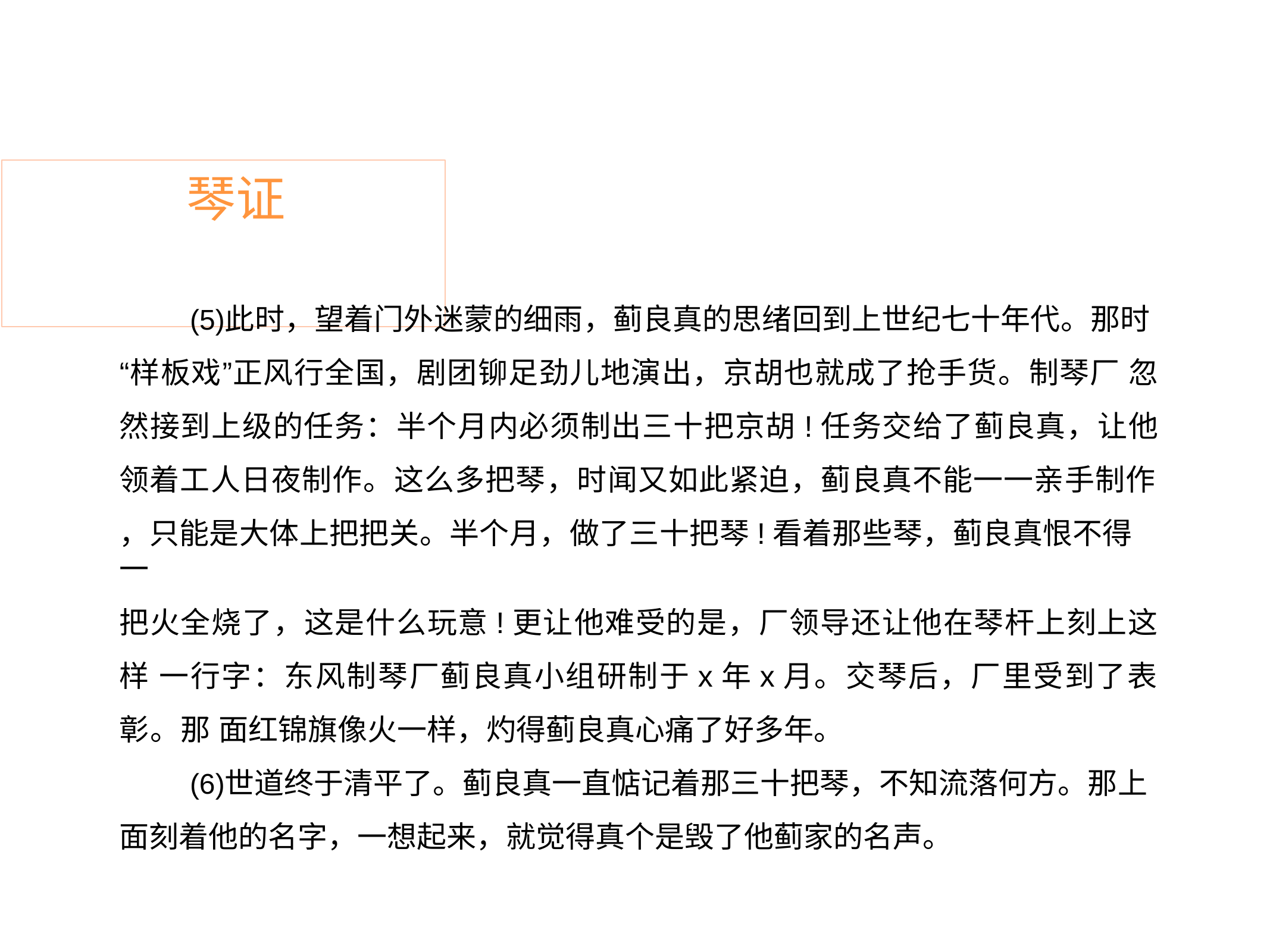

# 琴证
此时，望着门外迷蒙的细雨，蓟良真的思绪回到上世纪七十年代。那时  “样板戏”正风行全国，剧团铆足劲儿地演出，京胡也就成了抢手货。制琴厂 忽然接到上级的任务：半个月内必须制出三十把京胡!任务交给了蓟良真，让他 领着工人日夜制作。这么多把琴，时闻又如此紧迫，蓟良真不能一一亲手制作
，只能是大体上把把关。半个月，做了三十把琴!看着那些琴，蓟良真恨不得一
把火全烧了，这是什么玩意!更让他难受的是，厂领导还让他在琴杆上刻上这样 一行字：东风制琴厂蓟良真小组研制于x年x月。交琴后，厂里受到了表彰。那 面红锦旗像火一样，灼得蓟良真心痛了好多年。
世道终于清平了。蓟良真一直惦记着那三十把琴，不知流落何方。那上 面刻着他的名字，一想起来，就觉得真个是毁了他蓟家的名声。